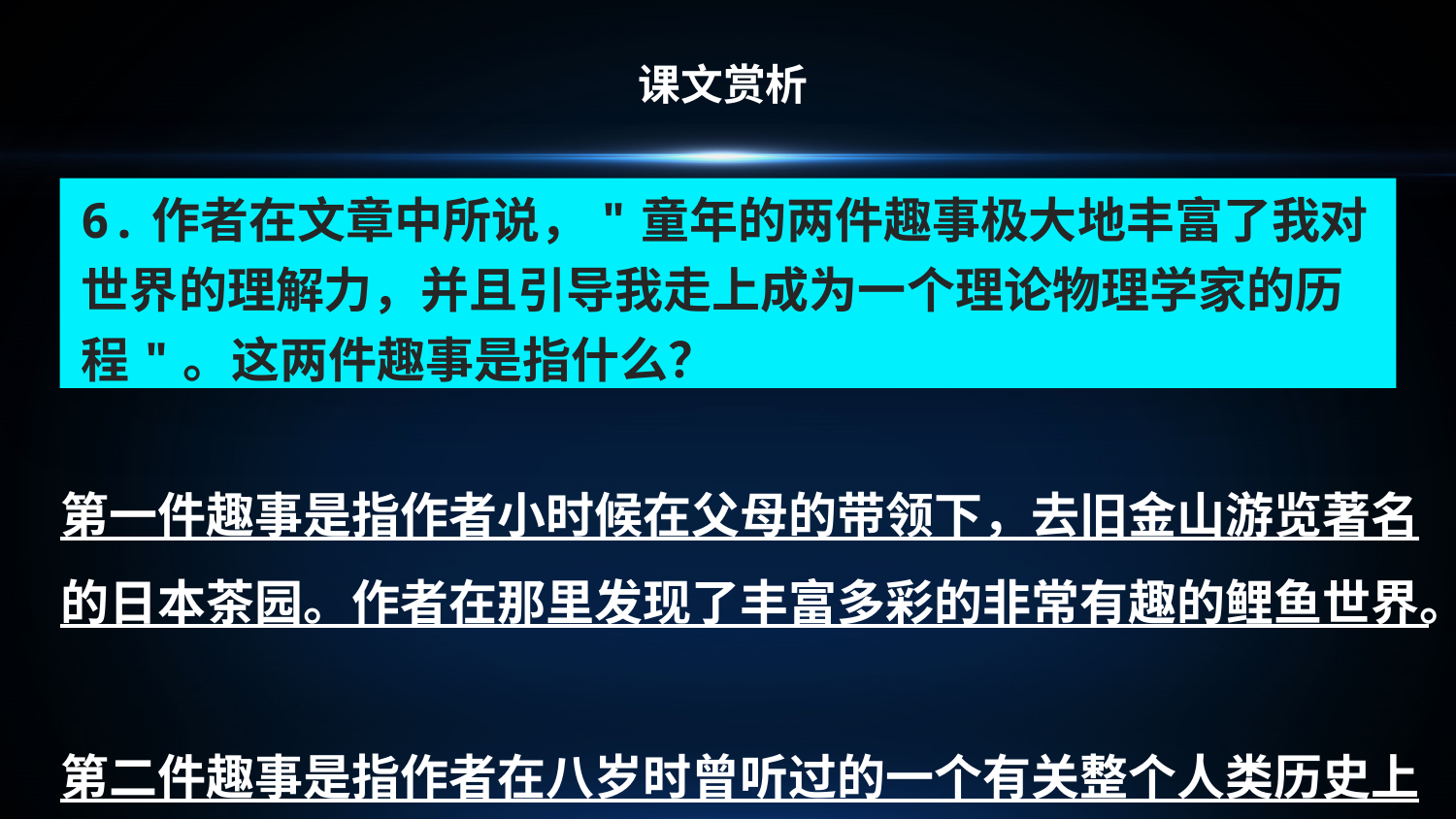

课文赏析
6.作者在文章中所说，"童年的两件趣事极大地丰富了我对世界的理解力，并且引导我走上成为一个理论物理学家的历程"。这两件趣事是指什么？

第一件趣事是指作者小时候在父母的带领下，去旧金山游览著名的日本茶园。作者在那里发现了丰富多彩的非常有趣的鲤鱼世界。
第二件趣事是指作者在八岁时曾听过的一个有关整个人类历史上最伟大的科学家的故事。